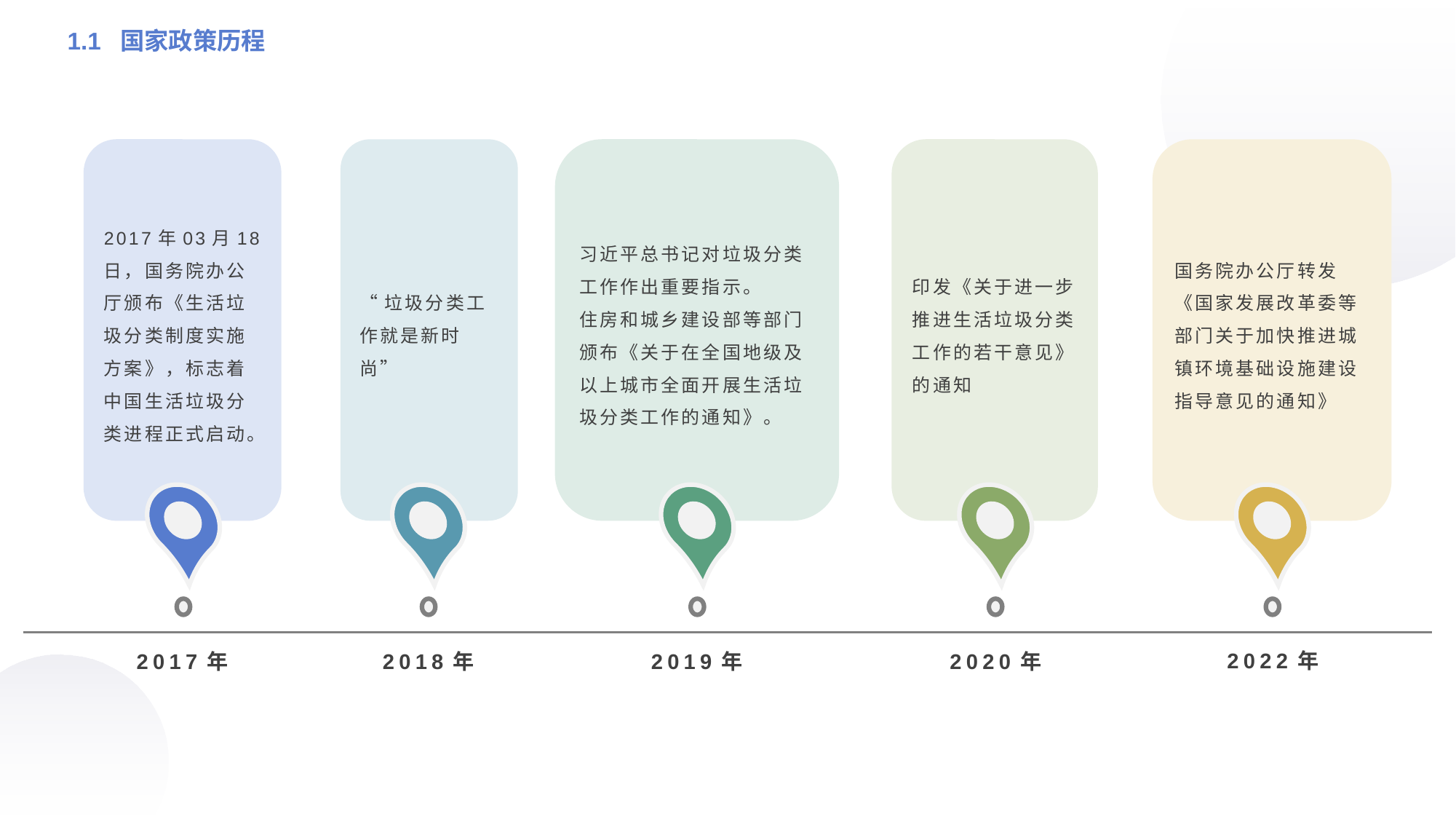

1.1  国家政策历程
2017年03月18日，国务院办公厅颁布《生活垃圾分类制度实施方案》，标志着中国生活垃圾分类进程正式启动。

2017年
“垃圾分类工作就是新时尚”

2018年
习近平总书记对垃圾分类工作作出重要指示。
住房和城乡建设部等部门颁布《关于在全国地级及以上城市全面开展生活垃圾分类工作的通知》。

2019年
印发《关于进一步推进生活垃圾分类工作的若干意见》的通知

2020年
国务院办公厅转发《国家发展改革委等部门关于加快推进城镇环境基础设施建设指导意见的通知》

2022年